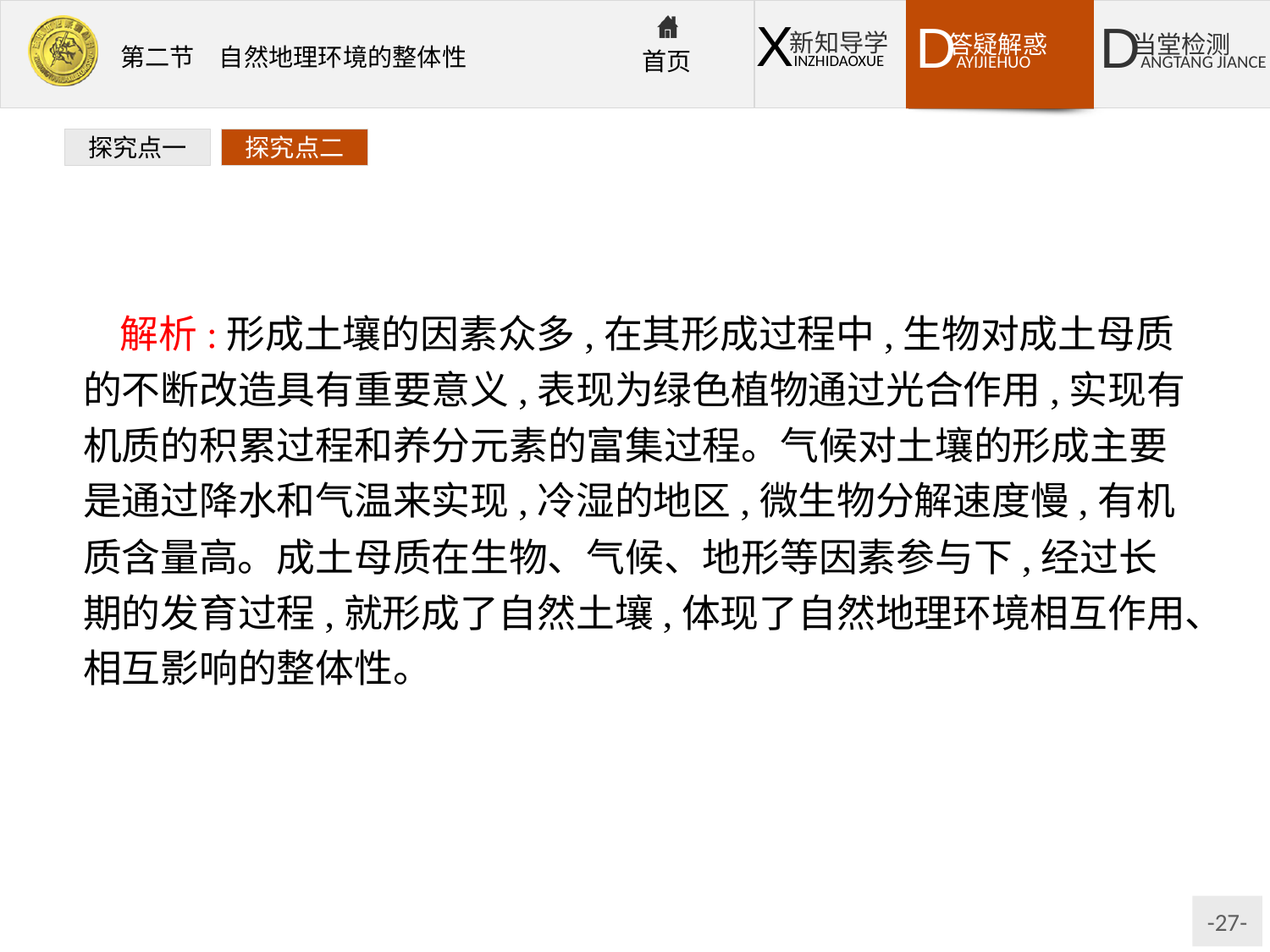

探究点一
探究点二
解析:形成土壤的因素众多,在其形成过程中,生物对成土母质的不断改造具有重要意义,表现为绿色植物通过光合作用,实现有机质的积累过程和养分元素的富集过程。气候对土壤的形成主要是通过降水和气温来实现,冷湿的地区,微生物分解速度慢,有机质含量高。成土母质在生物、气候、地形等因素参与下,经过长期的发育过程,就形成了自然土壤,体现了自然地理环境相互作用、相互影响的整体性。